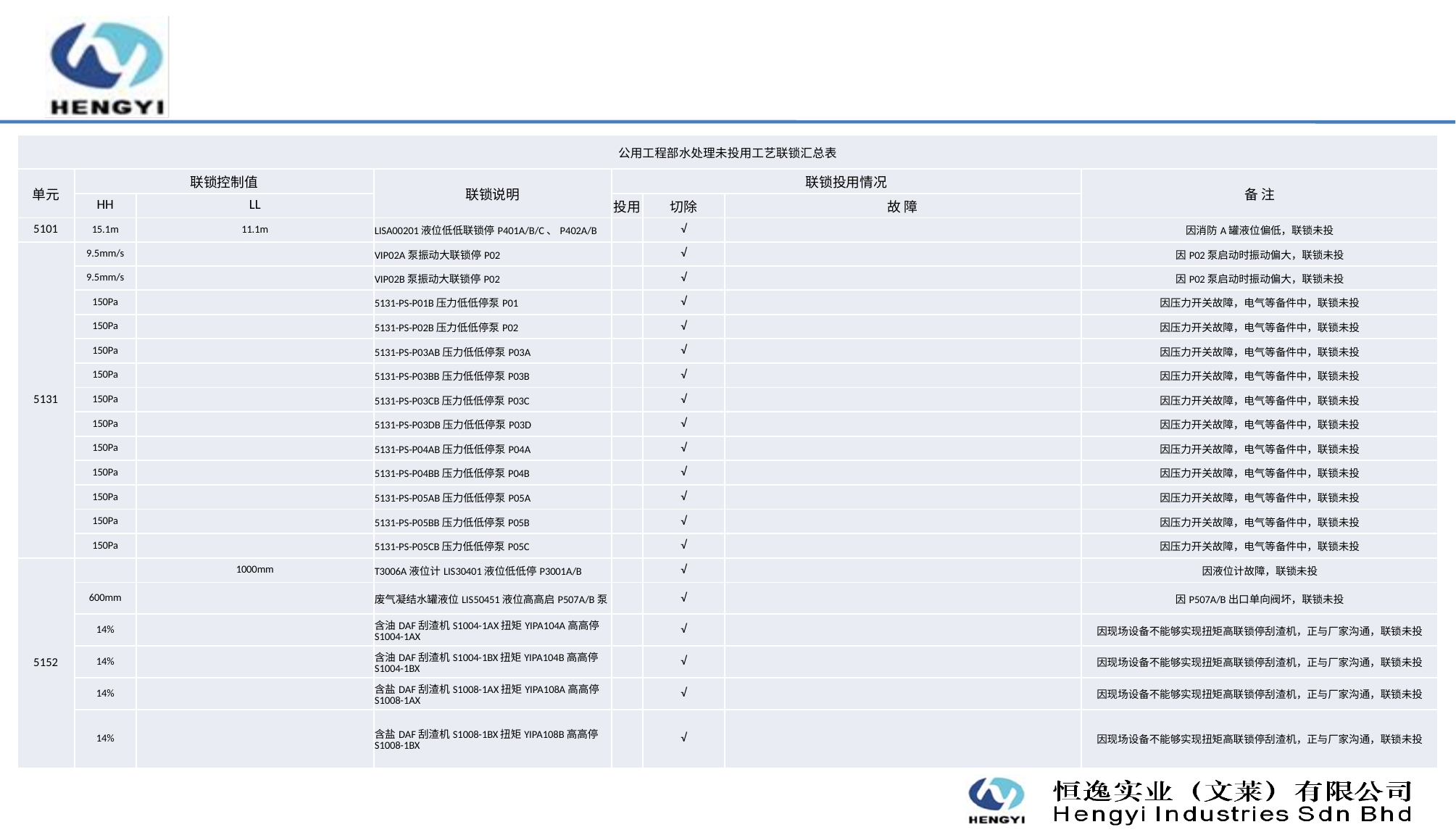

| 公用工程部水处理未投用工艺联锁汇总表 |  |  |  |  |  |  |  |
| --- | --- | --- | --- | --- | --- | --- | --- |
| 单元 | 联锁控制值 |  | 联锁说明 | 联锁投用情况 |  |  | 备 注 |
|  | HH | LL |  | 投用 | 切除 | 故 障 |  |
| 5101 | 15.1m | 11.1m | LISA00201液位低低联锁停P401A/B/C、P402A/B |  | √ |  | 因消防A罐液位偏低，联锁未投 |
| 5131 | 9.5mm/s |  | VIP02A泵振动大联锁停P02 |  | √ |  | 因P02泵启动时振动偏大，联锁未投 |
|  | 9.5mm/s |  | VIP02B泵振动大联锁停P02 |  | √ |  | 因P02泵启动时振动偏大，联锁未投 |
|  | 150Pa |  | 5131-PS-P01B压力低低停泵P01 |  | √ |  | 因压力开关故障，电气等备件中，联锁未投 |
|  | 150Pa |  | 5131-PS-P02B压力低低停泵P02 |  | √ |  | 因压力开关故障，电气等备件中，联锁未投 |
|  | 150Pa |  | 5131-PS-P03AB压力低低停泵P03A |  | √ |  | 因压力开关故障，电气等备件中，联锁未投 |
|  | 150Pa |  | 5131-PS-P03BB压力低低停泵P03B |  | √ |  | 因压力开关故障，电气等备件中，联锁未投 |
|  | 150Pa |  | 5131-PS-P03CB压力低低停泵P03C |  | √ |  | 因压力开关故障，电气等备件中，联锁未投 |
|  | 150Pa |  | 5131-PS-P03DB压力低低停泵P03D |  | √ |  | 因压力开关故障，电气等备件中，联锁未投 |
|  | 150Pa |  | 5131-PS-P04AB压力低低停泵P04A |  | √ |  | 因压力开关故障，电气等备件中，联锁未投 |
|  | 150Pa |  | 5131-PS-P04BB压力低低停泵P04B |  | √ |  | 因压力开关故障，电气等备件中，联锁未投 |
|  | 150Pa |  | 5131-PS-P05AB压力低低停泵P05A |  | √ |  | 因压力开关故障，电气等备件中，联锁未投 |
|  | 150Pa |  | 5131-PS-P05BB压力低低停泵P05B |  | √ |  | 因压力开关故障，电气等备件中，联锁未投 |
|  | 150Pa |  | 5131-PS-P05CB压力低低停泵P05C |  | √ |  | 因压力开关故障，电气等备件中，联锁未投 |
| 5152 |  | 1000mm | T3006A液位计LIS30401液位低低停P3001A/B |  | √ |  | 因液位计故障，联锁未投 |
|  | 600mm |  | 废气凝结水罐液位LIS50451液位高高启P507A/B泵 |  | √ |  | 因P507A/B出口单向阀坏，联锁未投 |
|  | 14% |  | 含油DAF刮渣机S1004-1AX扭矩YIPA104A高高停S1004-1AX |  | √ |  | 因现场设备不能够实现扭矩高联锁停刮渣机，正与厂家沟通，联锁未投 |
|  | 14% |  | 含油DAF刮渣机S1004-1BX扭矩YIPA104B高高停S1004-1BX |  | √ |  | 因现场设备不能够实现扭矩高联锁停刮渣机，正与厂家沟通，联锁未投 |
|  | 14% |  | 含盐DAF刮渣机S1008-1AX扭矩YIPA108A高高停S1008-1AX |  | √ |  | 因现场设备不能够实现扭矩高联锁停刮渣机，正与厂家沟通，联锁未投 |
|  | 14% |  | 含盐DAF刮渣机S1008-1BX扭矩YIPA108B高高停S1008-1BX |  | √ |  | 因现场设备不能够实现扭矩高联锁停刮渣机，正与厂家沟通，联锁未投 |